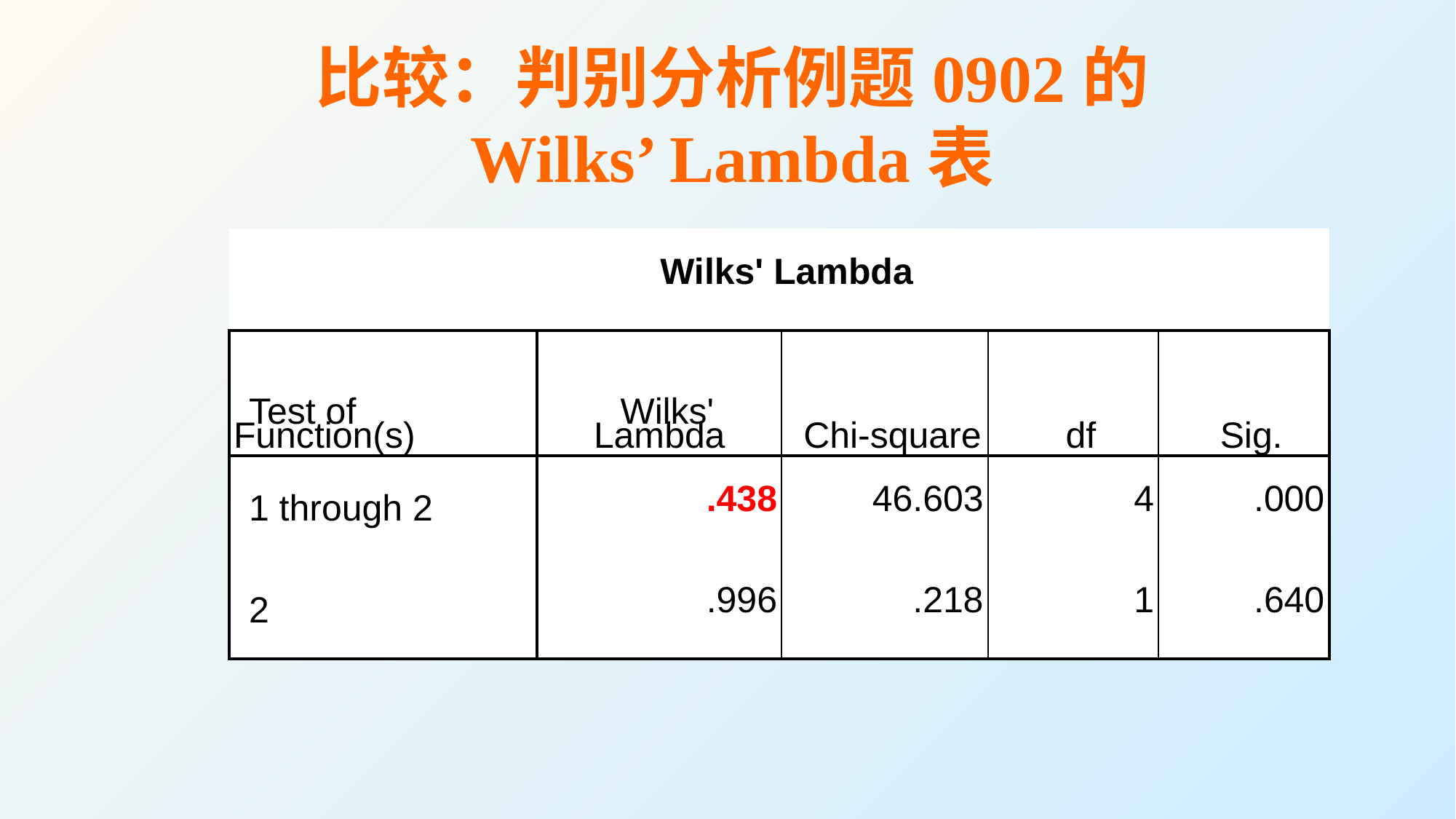

# 比较：判别分析例题0902的 Wilks’ Lambda表
| Wilks' Lambda |  |  |  |  |
| --- | --- | --- | --- | --- |
| Test of Function(s) | Wilks' Lambda | Chi-square | df | Sig. |
| 1 through 2 | .438 | 46.603 | 4 | .000 |
| 2 | .996 | .218 | 1 | .640 |